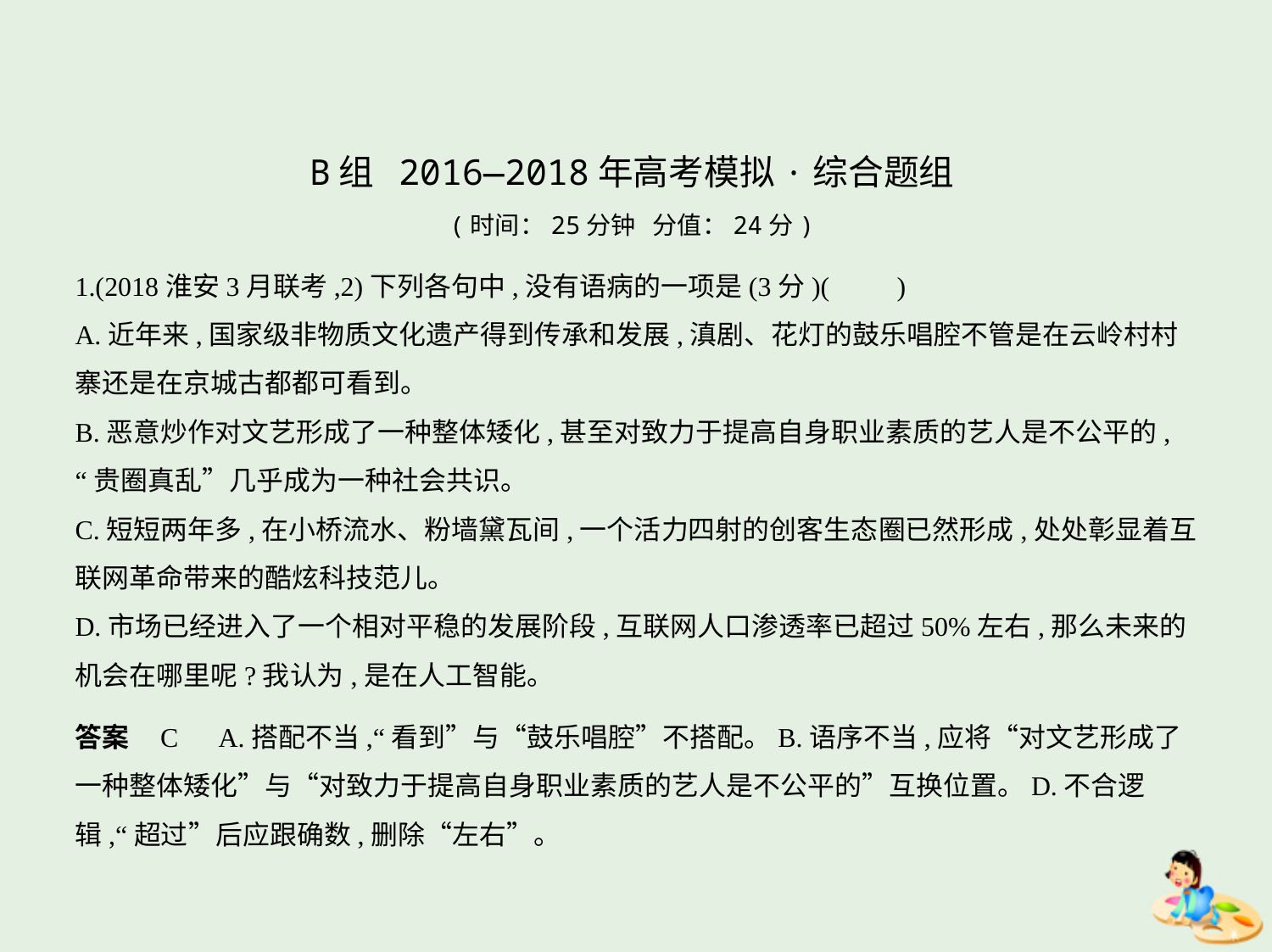

B组  2016—2018年高考模拟·综合题组
(时间：25分钟   分值：24分)
1.(2018淮安3月联考,2)下列各句中,没有语病的一项是(3分)(　　)
A.近年来,国家级非物质文化遗产得到传承和发展,滇剧、花灯的鼓乐唱腔不管是在云岭村村
寨还是在京城古都都可看到。
B.恶意炒作对文艺形成了一种整体矮化,甚至对致力于提高自身职业素质的艺人是不公平的,
“贵圈真乱”几乎成为一种社会共识。
C.短短两年多,在小桥流水、粉墙黛瓦间,一个活力四射的创客生态圈已然形成,处处彰显着互
联网革命带来的酷炫科技范儿。
D.市场已经进入了一个相对平稳的发展阶段,互联网人口渗透率已超过50%左右,那么未来的
机会在哪里呢?我认为,是在人工智能。
答案    C　A.搭配不当,“看到”与“鼓乐唱腔”不搭配。B.语序不当,应将“对文艺形成了
一种整体矮化”与“对致力于提高自身职业素质的艺人是不公平的”互换位置。D.不合逻
辑,“超过”后应跟确数,删除“左右”。